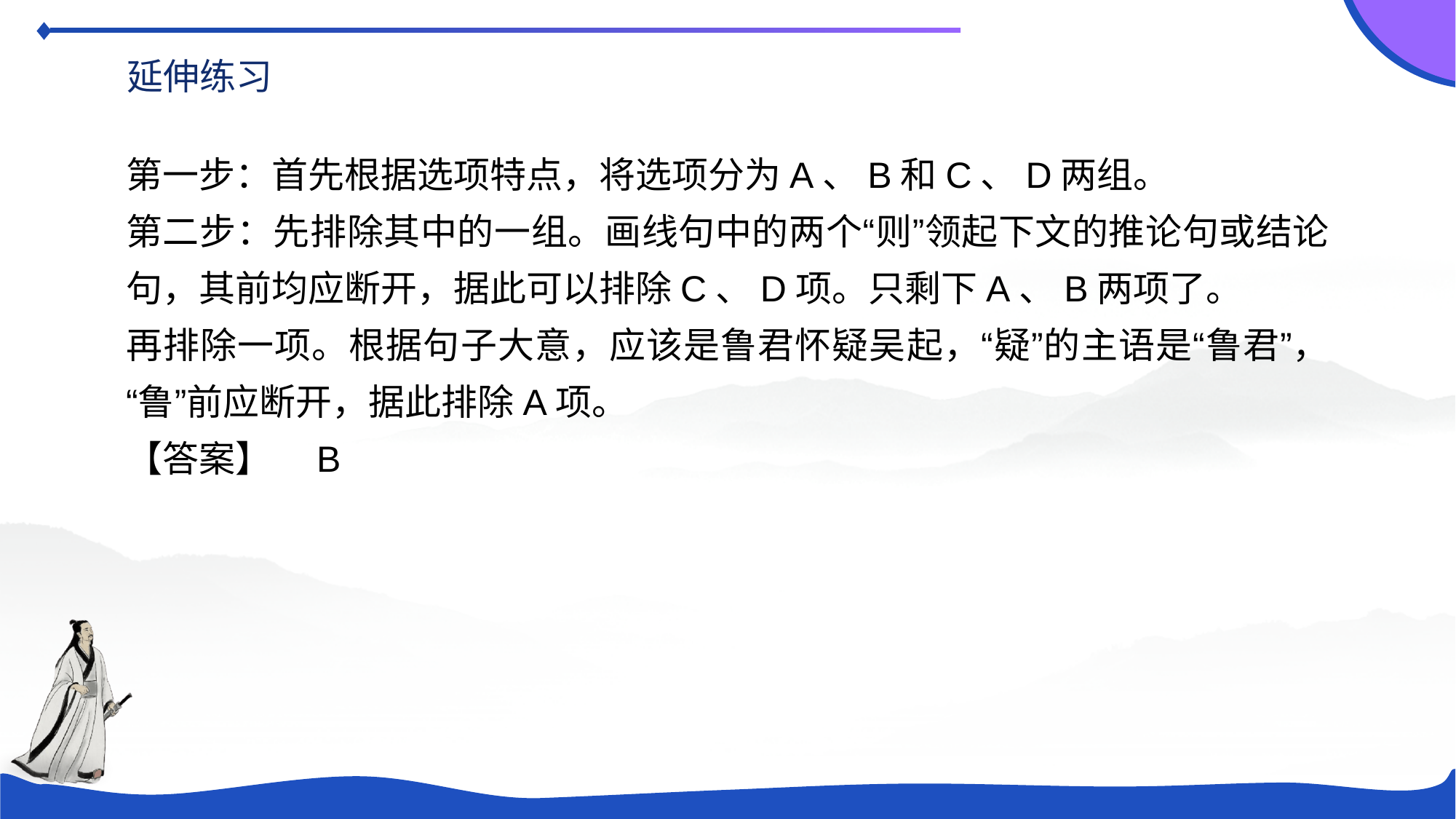

延伸练习
第一步：首先根据选项特点，将选项分为A、B和C、D两组。
第二步：先排除其中的一组。画线句中的两个“则”领起下文的推论句或结论句，其前均应断开，据此可以排除C、D项。只剩下A、B两项了。
再排除一项。根据句子大意，应该是鲁君怀疑吴起，“疑”的主语是“鲁君”，“鲁”前应断开，据此排除A项。
【答案】　B